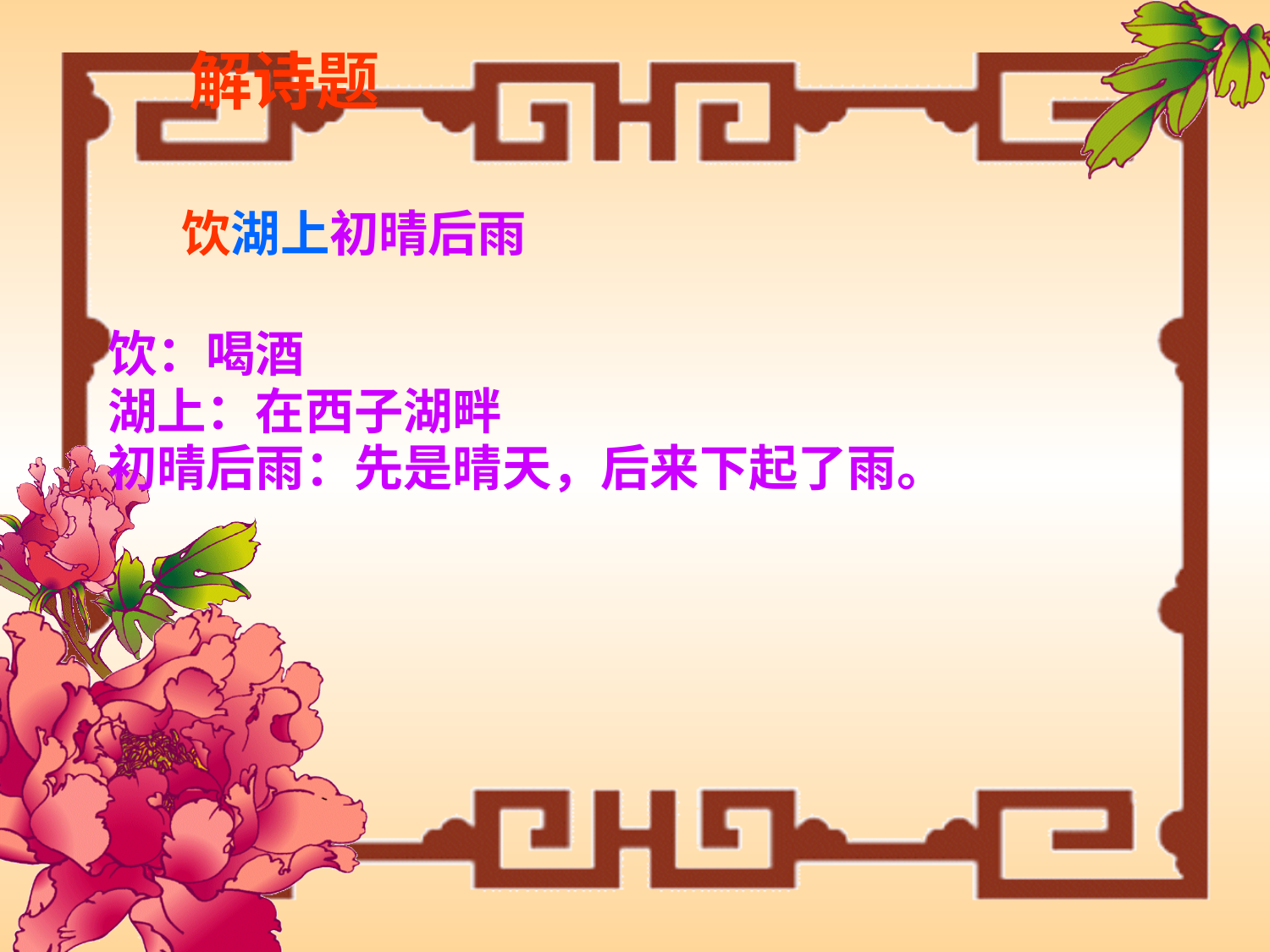

# 解诗题
     饮湖上初晴后雨

饮：喝酒
湖上：在西子湖畔
初晴后雨：先是晴天，后来下起了雨。